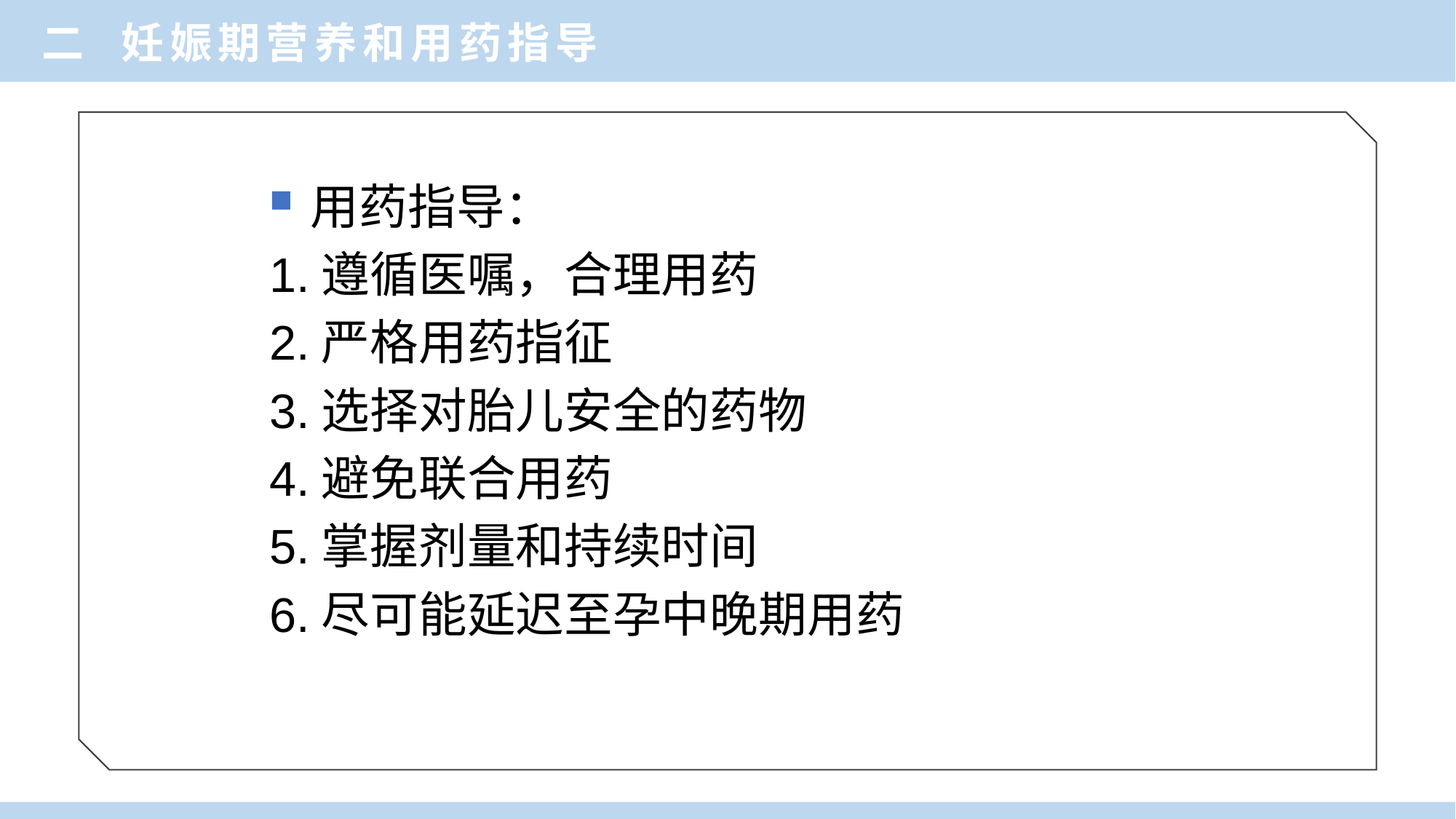

二  妊娠期营养和用药指导

用药指导：
1.遵循医嘱，合理用药
2.严格用药指征
3.选择对胎儿安全的药物
4.避免联合用药
5.掌握剂量和持续时间
6.尽可能延迟至孕中晚期用药